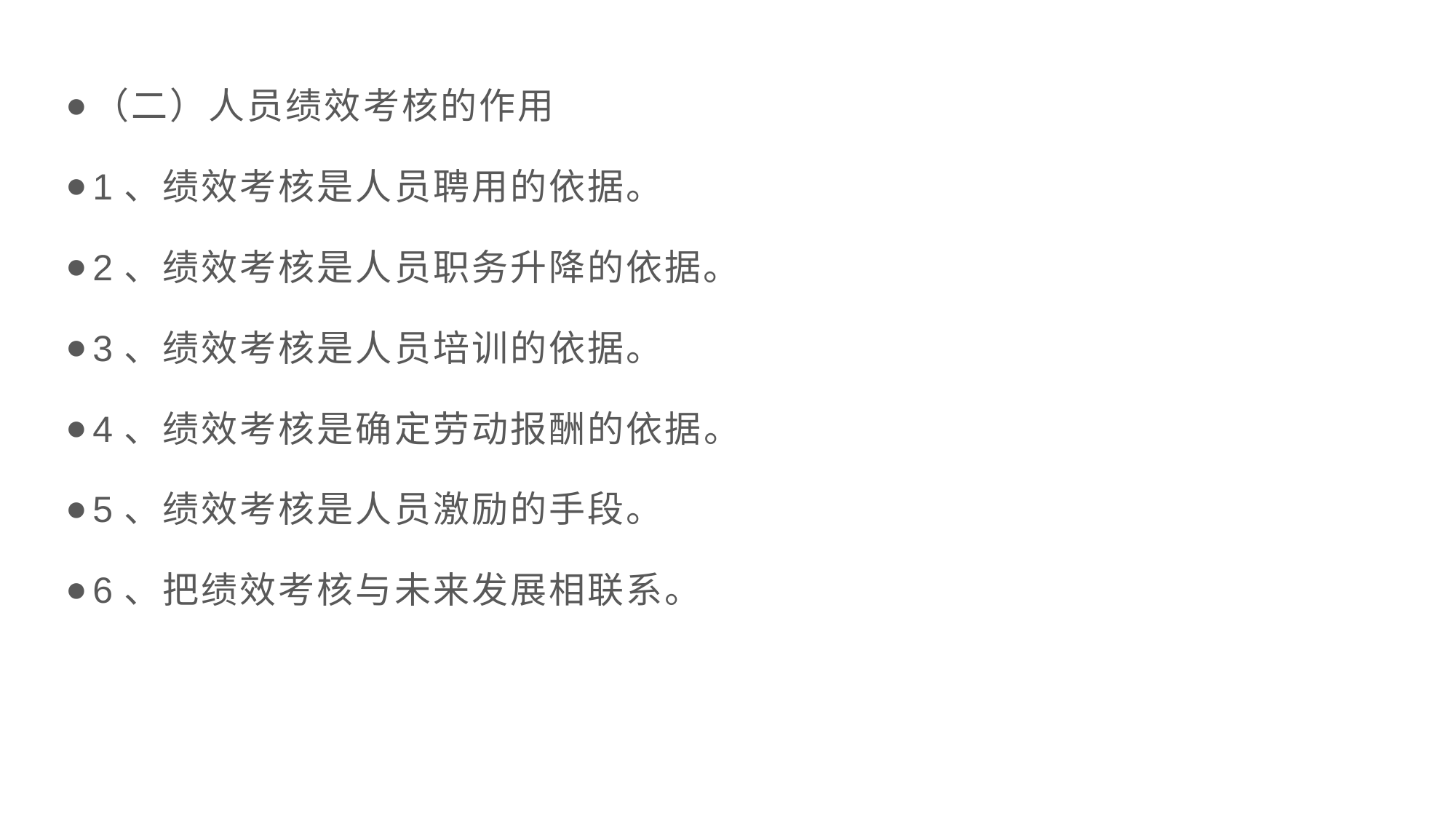

（二）人员绩效考核的作用
1、绩效考核是人员聘用的依据。
2、绩效考核是人员职务升降的依据。
3、绩效考核是人员培训的依据。
4、绩效考核是确定劳动报酬的依据。
5、绩效考核是人员激励的手段。
6、把绩效考核与未来发展相联系。